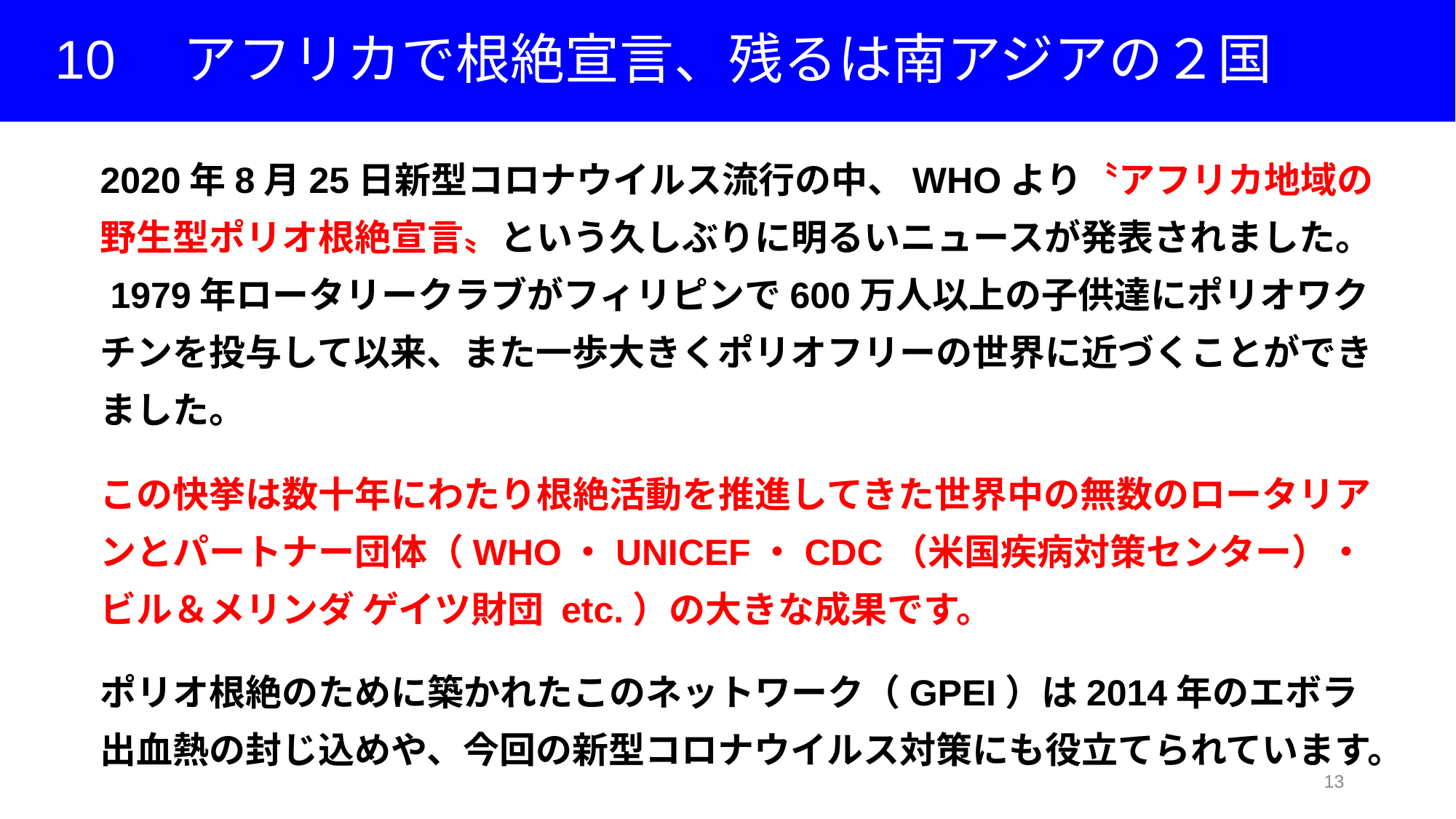

10　アフリカで根絶宣言、残るは南アジアの２国

2020年8月25日新型コロナウイルス流行の中、WHOより〝アフリカ地域の野生型ポリオ根絶宣言〟という久しぶりに明るいニュースが発表されました。
 1979年ロータリークラブがフィリピンで600万人以上の子供達にポリオワクチンを投与して以来、また一歩大きくポリオフリーの世界に近づくことができました。
この快挙は数十年にわたり根絶活動を推進してきた世界中の無数のロータリアンとパートナー団体（WHO・UNICEF・CDC（米国疾病対策センター）・ビル＆メリンダ ゲイツ財団 etc.）の大きな成果です。
ポリオ根絶のために築かれたこのネットワーク（GPEI）は2014年のエボラ出血熱の封じ込めや、今回の新型コロナウイルス対策にも役立てられています。
13